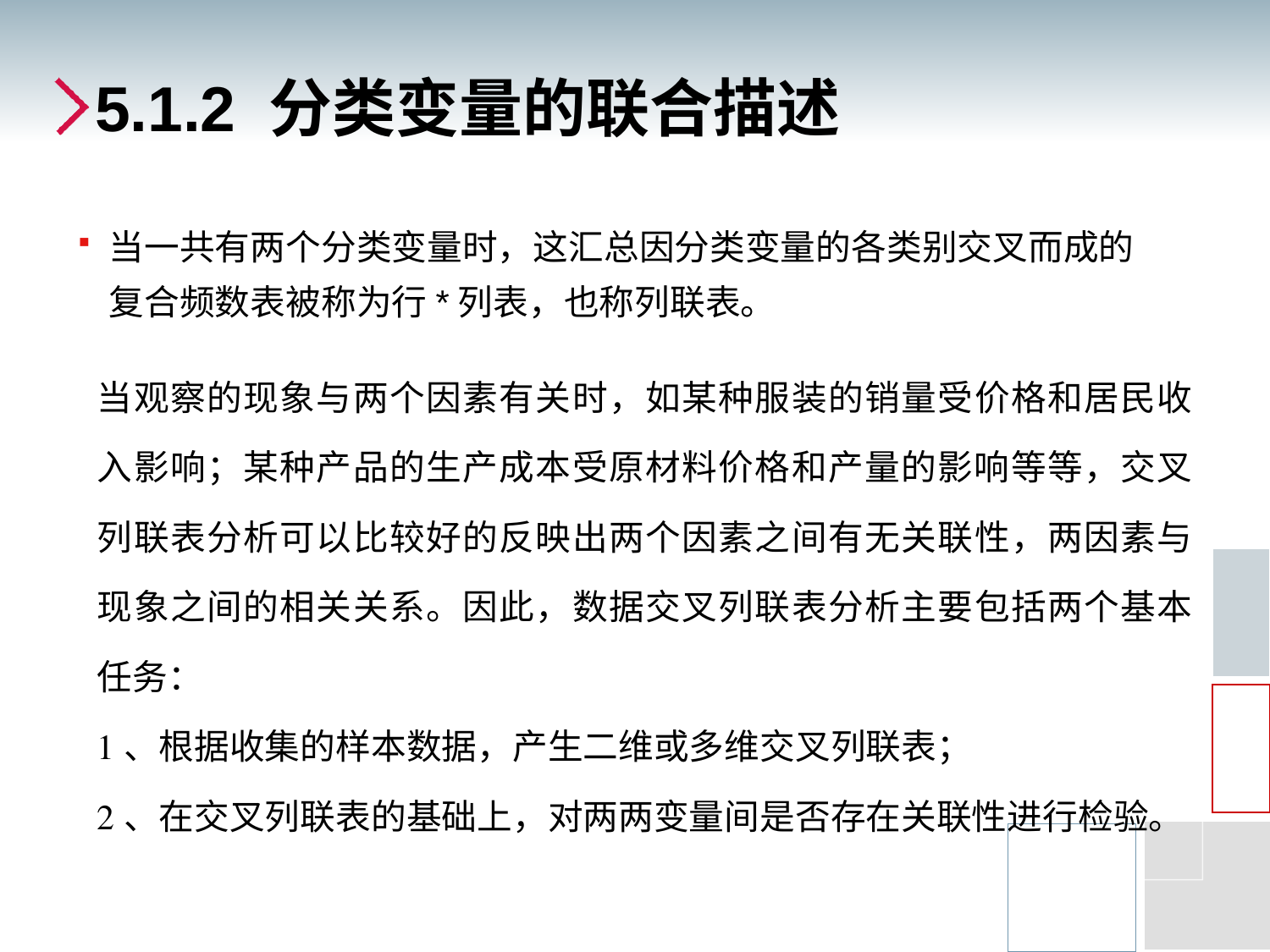

# 5.1.2 分类变量的联合描述
当一共有两个分类变量时，这汇总因分类变量的各类别交叉而成的复合频数表被称为行*列表，也称列联表。
当观察的现象与两个因素有关时，如某种服装的销量受价格和居民收入影响；某种产品的生产成本受原材料价格和产量的影响等等，交叉列联表分析可以比较好的反映出两个因素之间有无关联性，两因素与现象之间的相关关系。因此，数据交叉列联表分析主要包括两个基本任务：
1、根据收集的样本数据，产生二维或多维交叉列联表；
2、在交叉列联表的基础上，对两两变量间是否存在关联性进行检验。